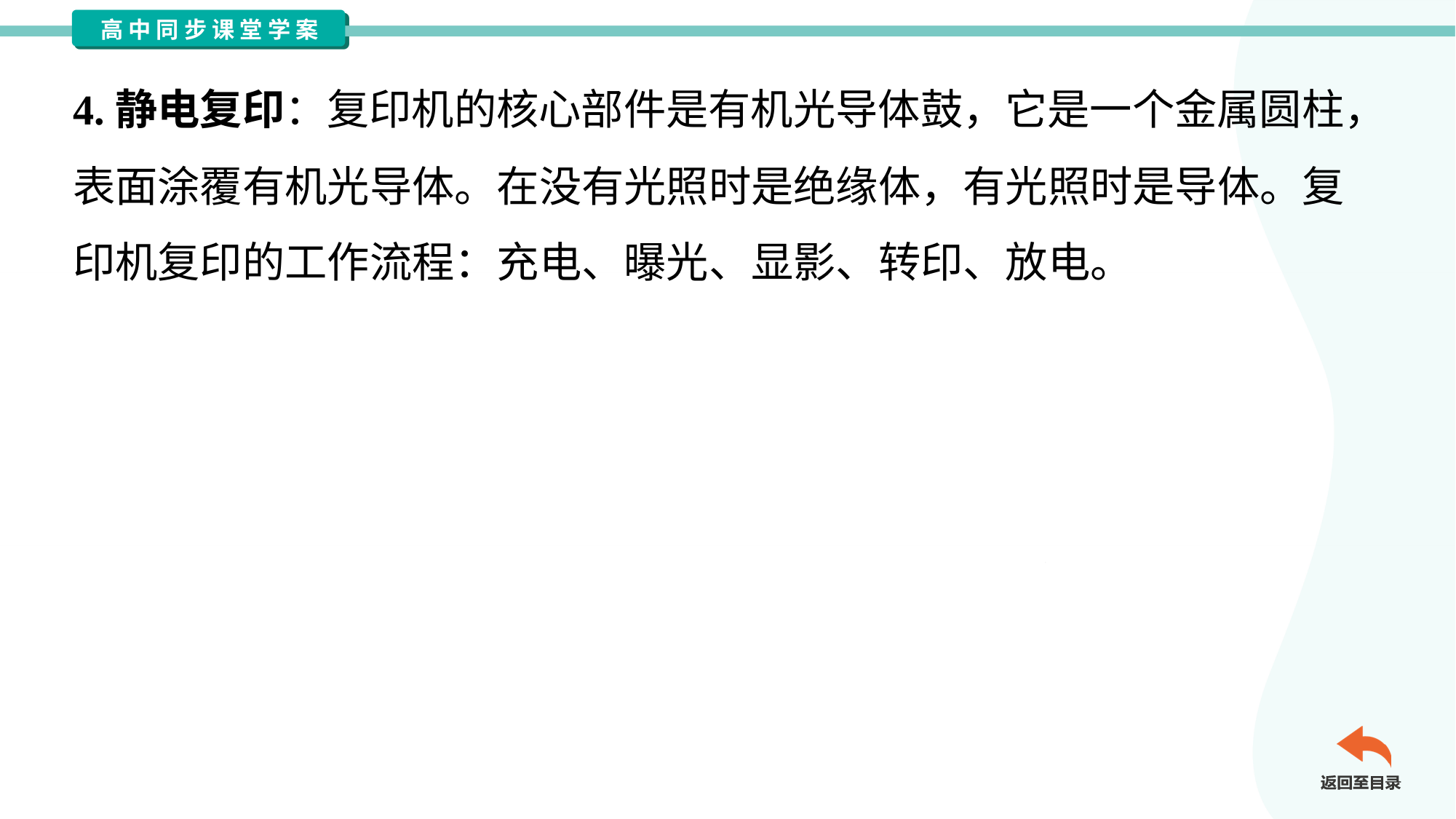

4.静电复印：复印机的核心部件是有机光导体鼓，它是一个金属圆柱，
表面涂覆有机光导体。在没有光照时是绝缘体，有光照时是导体。复
印机复印的工作流程：充电、曝光、显影、转印、放电。